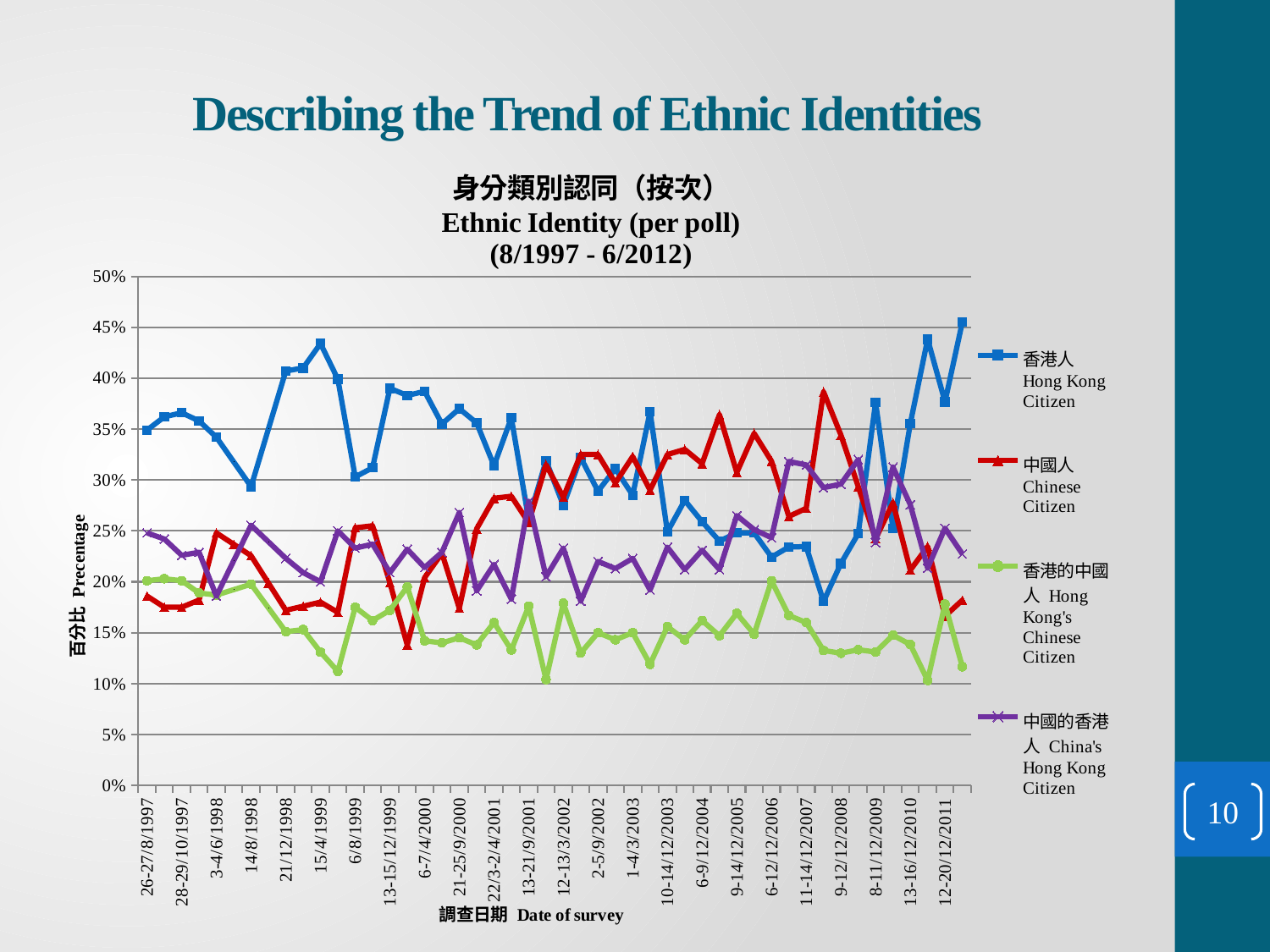

# Describing the Trend of Ethnic Identities

### Chart: 身分類別認同（按次） Ethnic Identity (per poll)
(8/1997 - 6/2012)

| Category | 香港人 Hong Kong Citizen | 中國人 Chinese Citizen | 香港的中國人 Hong Kong's Chinese Citizen | 中國的香港人 China's Hong Kong Citizen |
|---|---|---|---|---|
| 26-27/8/1997 | 0.34900000000000014 | 0.18600000000000008 | 0.201 | 0.24800000000000008 |
| 23-24/9/1997 | 0.3620000000000002 | 0.17500000000000004 | 0.203 | 0.24200000000000008 |
| 28-29/10/1997 | 0.3660000000000002 | 0.17500000000000004 | 0.201 | 0.226 |
| 8-9/12/1997 | 0.35800000000000015 | 0.18200000000000008 | 0.18900000000000008 | 0.229 |
| 3-4/6/1998 | 0.3420000000000001 | 0.24800000000000008 | 0.18700000000000008 | 0.18600000000000008 |
| 22-24/6/1998 | 0.3177065868263475 | 0.23677445109780448 | 0.19230239520958076 | 0.22074451097804387 |
| 14/8/1998 | 0.29341317365269487 | 0.22554890219560886 | 0.1976047904191617 | 0.2554890219560878 |
| 29/9/1998 | 0.3502065868263473 | 0.19877445109780448 | 0.17430239520958085 | 0.2392445109780439 |
| 21/12/1998 | 0.4070000000000001 | 0.17200000000000001 | 0.15100000000000008 | 0.223 |
| 8-9/2/1999 | 0.41000000000000014 | 0.17600000000000007 | 0.15300000000000008 | 0.20900000000000007 |
| 15/4/1999 | 0.43400000000000016 | 0.18000000000000008 | 0.131 | 0.2 |
| 8/6/1999 | 0.39900000000000024 | 0.17 | 0.112 | 0.25 |
| 6/8/1999 | 0.3030000000000002 | 0.253 | 0.17500000000000004 | 0.233 |
| 26-27/10/1999 | 0.31200000000000017 | 0.255 | 0.162 | 0.23700000000000004 |
| 13-15/12/1999 | 0.3900000000000002 | 0.199 | 0.17200000000000001 | 0.20900000000000007 |
| 1-2/2/2000 | 0.3830000000000002 | 0.138 | 0.195 | 0.232 |
| 6-7/4/2000 | 0.3870000000000002 | 0.20400000000000001 | 0.14200000000000004 | 0.21400000000000008 |
| 7-8/6/2000 | 0.35500000000000015 | 0.228 | 0.14 | 0.229 |
| 21-25/9/2000 | 0.37000000000000016 | 0.17400000000000004 | 0.14500000000000007 | 0.268 |
| 4-12/12/2000 | 0.35600000000000015 | 0.252 | 0.138 | 0.191 |
| 22/3-2/4/2001 | 0.31400000000000017 | 0.2820000000000001 | 0.16 | 0.21700000000000008 |
| 1-5/6/2001 | 0.3610000000000002 | 0.28400000000000014 | 0.133 | 0.18300000000000008 |
| 13-21/9/2001 | 0.261 | 0.258 | 0.17600000000000007 | 0.2790000000000001 |
| 7-9/12/2001 | 0.3190000000000002 | 0.31500000000000017 | 0.10400000000000002 | 0.20500000000000004 |
| 12-13/3/2002 | 0.275 | 0.2830000000000001 | 0.17900000000000008 | 0.233 |
| 4-5/6/2002 | 0.3220000000000002 | 0.3250000000000002 | 0.13 | 0.18100000000000008 |
| 2-5/9/2002 | 0.28900000000000015 | 0.3250000000000002 | 0.15000000000000008 | 0.22 |
| 13-18/12/2002 | 0.31100000000000017 | 0.2970000000000002 | 0.14300000000000004 | 0.21300000000000008 |
| 1-4/3/2003 | 0.28500000000000014 | 0.3230000000000002 | 0.15000000000000008 | 0.223 |
| 13-18/6/2003 | 0.3670000000000002 | 0.29000000000000015 | 0.11899999999999998 | 0.192 |
| 10-14/12/2003 | 0.24900000000000008 | 0.3250000000000002 | 0.15600000000000008 | 0.234 |
| 7-11/6/2004 | 0.2800000000000001 | 0.33000000000000024 | 0.14300000000000004 | 0.21200000000000008 |
| 6-9/12/2004 | 0.259 | 0.31600000000000017 | 0.162 | 0.231 |
| 6-8/6/2005 | 0.24000000000000007 | 0.3640000000000002 | 0.14700000000000008 | 0.21200000000000008 |
| 9-14/12/2005 | 0.24800000000000008 | 0.30731876132150043 | 0.169 | 0.265 |
| 13-15/6/2006 | 0.2480043270618021 | 0.3457591921803888 | 0.14853109900189 | 0.251259425828244 |
| 6-12/12/2006 | 0.224245761274808 | 0.31844615515945146 | 0.20105128801211208 | 0.243294560739604 |
| 8-12/6/2007 | 0.234129259043105 | 0.264165630264108 | 0.16691046097930212 | 0.318197011766105 |
| 11-14/12/2007 | 0.2345623303924462 | 0.2721377936617089 | 0.15998889710476313 | 0.3147865675264123 |
| 11-13/6/2008 | 0.1806536403301189 | 0.386441300106986 | 0.13254776452979108 | 0.292441304205936 |
| 9-12/12/2008 | 0.2179917190789981 | 0.34418812956424033 | 0.129861851588042 | 0.29592976055214026 |
| 8-13/6/2009 | 0.247313568839701 | 0.2934940036608533 | 0.13324093818174512 | 0.320111040860973 |
| 8-11/12/2009 | 0.3763224824376724 | 0.24226520719769323 | 0.13100353786002808 | 0.23861442704440608 |
| 9-13/6/2010 | 0.252506748629498 | 0.27756629535101324 | 0.14755515573629113 | 0.31262959400126816 |
| 13-16/12/2010 | 0.3553166133348706 | 0.21143098762053408 | 0.13840575054768808 | 0.275752624939705 |
| 21-22/6/2011 | 0.438266050877587 | 0.2346808766363749 | 0.10311294010976498 | 0.2134251062426251 |
| 12-20/12/2011 | 0.376750142685827 | 0.16630352431503592 | 0.17807974237536908 | 0.25262282679518 |
| 13-20/6/2012 | 0.45516745933182384 | 0.18193674009124944 | 0.11656477976175521 | 0.22730020994982658 |

10